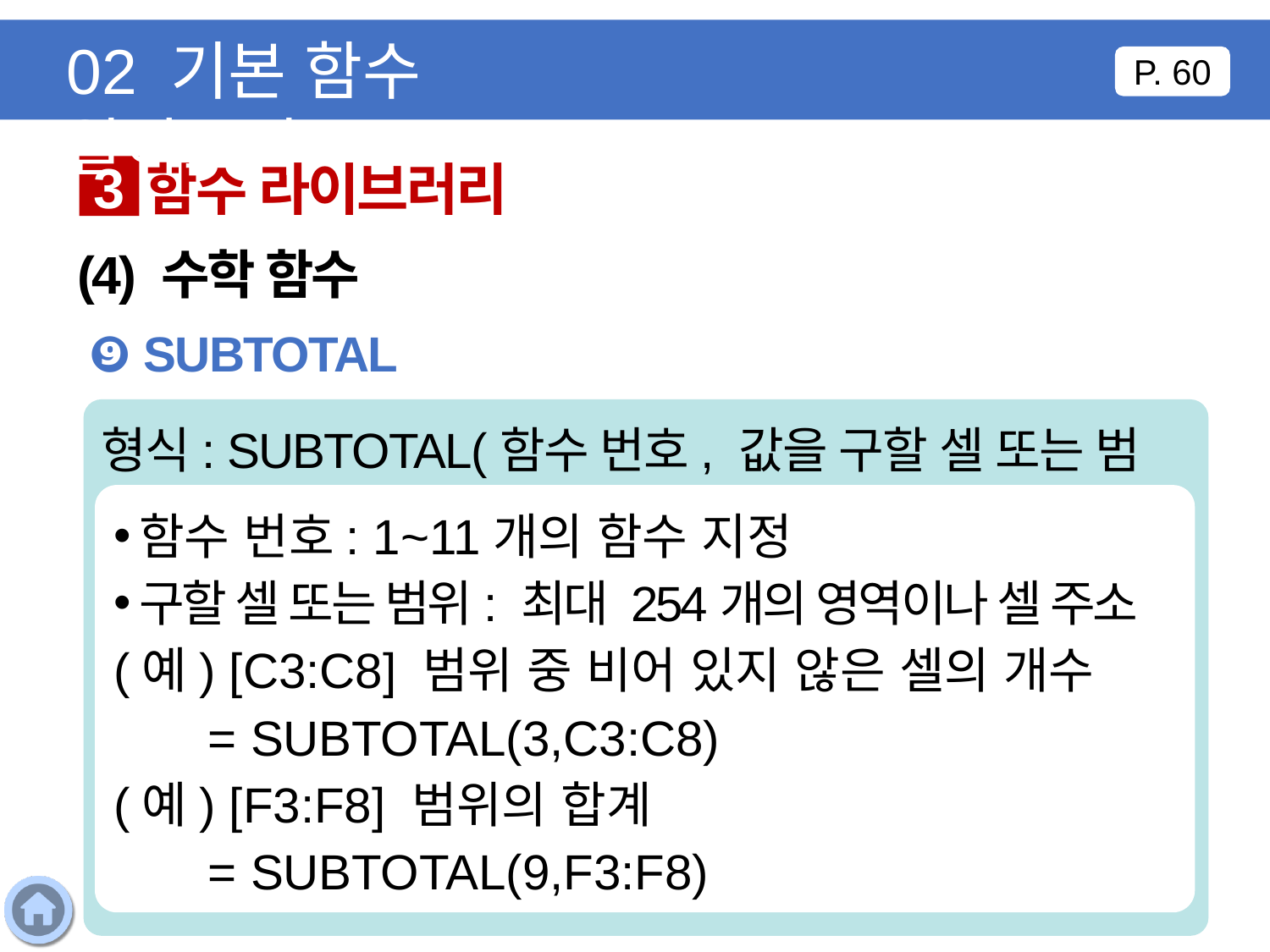

02 기본 함수 알아보기
P. 60
함수 라이브러리
3
(4) 수학 함수
❾ SUBTOTAL
형식: SUBTOTAL(함수 번호, 값을 구할 셀 또는 범위)
함수 번호: 1~11개의 함수 지정
구할 셀 또는 범위: 최대 254개의 영역이나 셀 주소
(예) [C3:C8] 범위 중 비어 있지 않은 셀의 개수
      = SUBTOTAL(3,C3:C8)
(예) [F3:F8] 범위의 합계
      = SUBTOTAL(9,F3:F8)